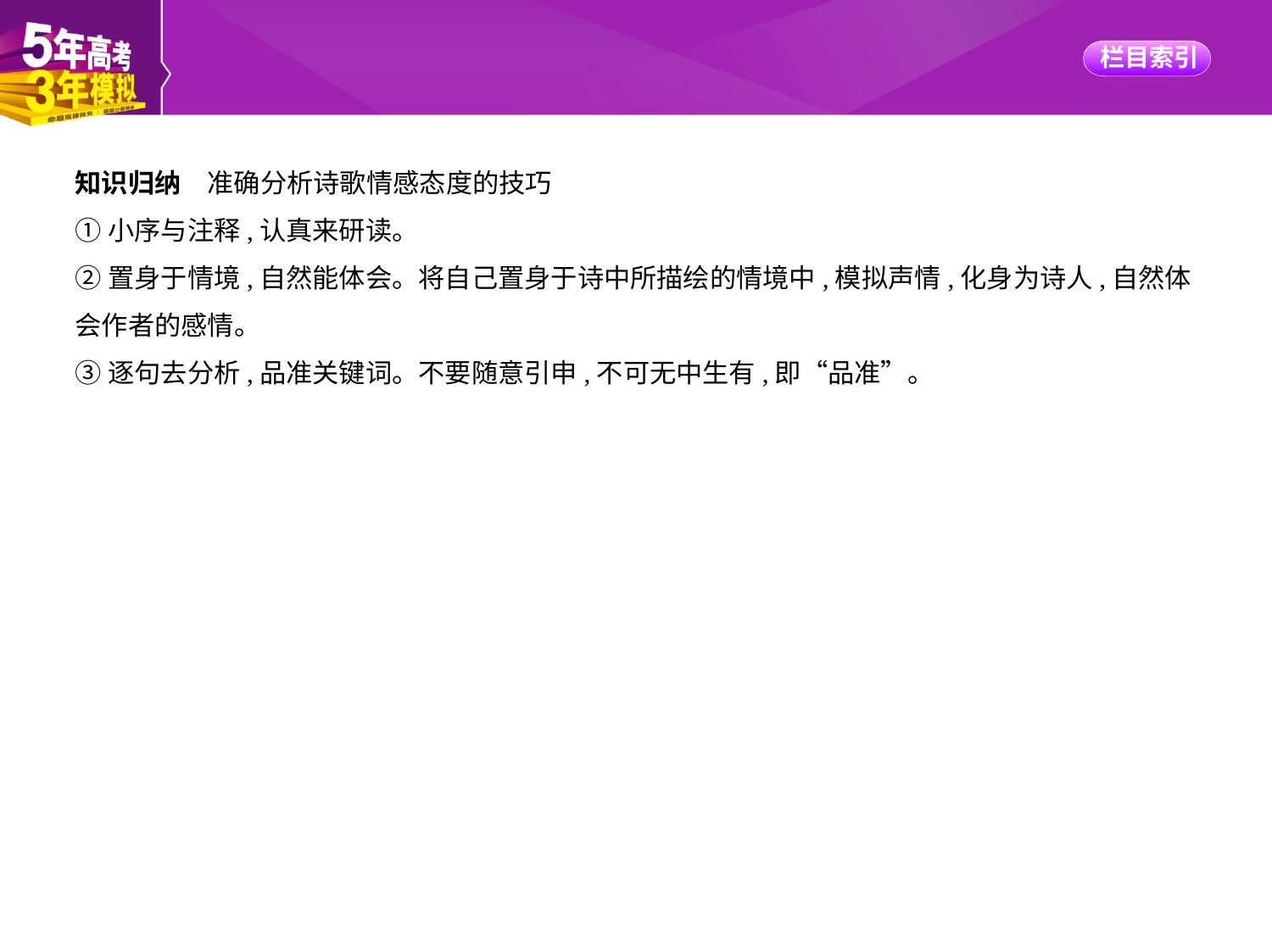

知识归纳　准确分析诗歌情感态度的技巧
①小序与注释,认真来研读。
②置身于情境,自然能体会。将自己置身于诗中所描绘的情境中,模拟声情,化身为诗人,自然体
会作者的感情。
③逐句去分析,品准关键词。不要随意引申,不可无中生有,即“品准”。